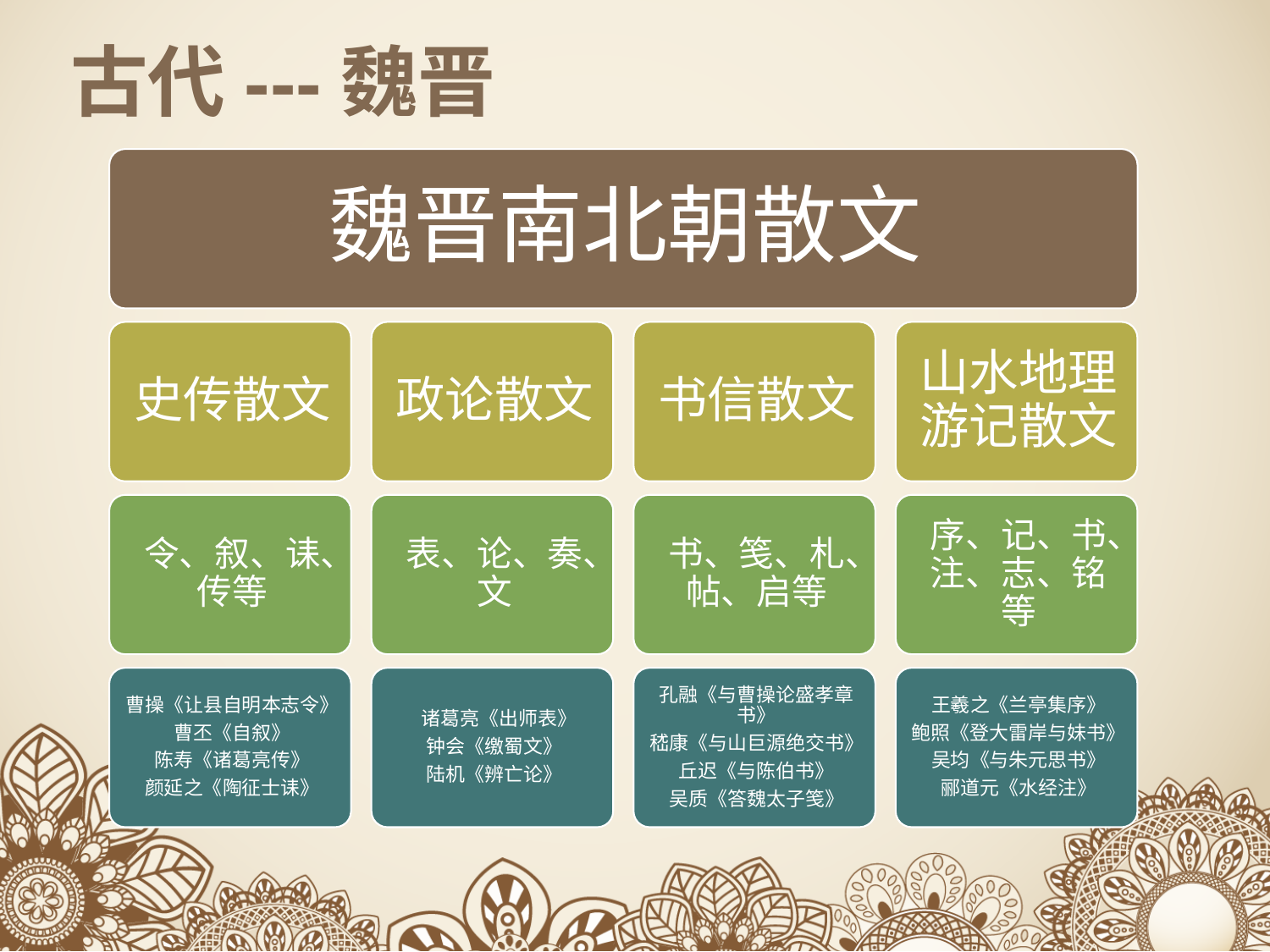

# 古代---魏晋
魏晋南北朝散文
史传散文
令、叙、诔、传等
曹操《让县自明本志令》
曹丕《自叙》
陈寿《诸葛亮传》
颜延之《陶征士诔》
政论散文
表、论、奏、文
   诸葛亮《出师表》
钟会《缴蜀文》
陆机《辨亡论》
书信散文
书、笺、札、帖、启等
孔融《与曹操论盛孝章书》
嵇康《与山巨源绝交书》
丘迟《与陈伯书》
吴质《答魏太子笺》
山水地理游记散文
序、记、书、注、志、铭等
王羲之《兰亭集序》
鲍照《登大雷岸与妹书》
吴均《与朱元思书》
郦道元《水经注》